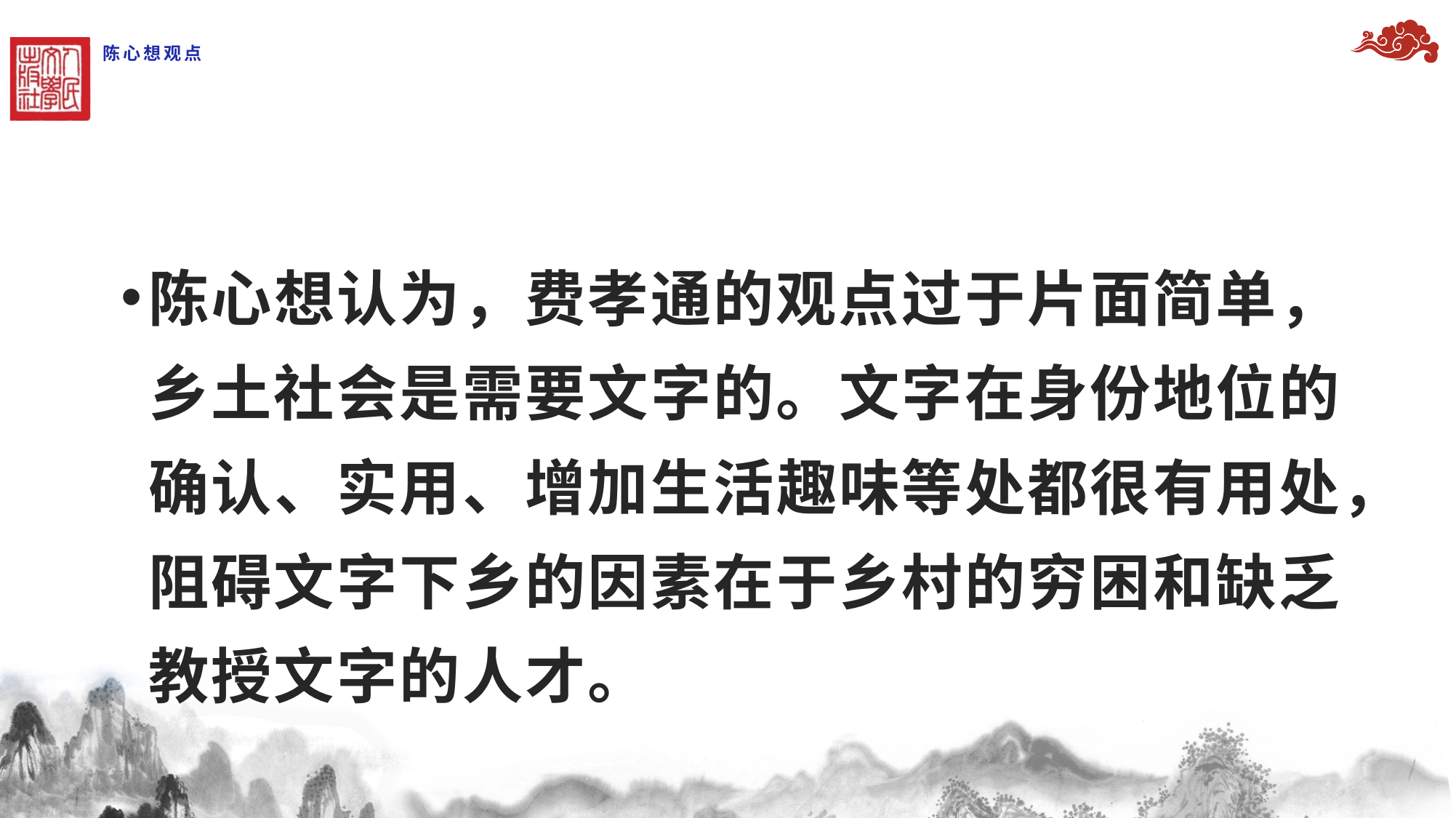

# 陈心想观点
陈心想认为，费孝通的观点过于片面简单，乡土社会是需要文字的。文字在身份地位的确认、实用、增加生活趣味等处都很有用处，阻碍文字下乡的因素在于乡村的穷困和缺乏教授文字的人才。